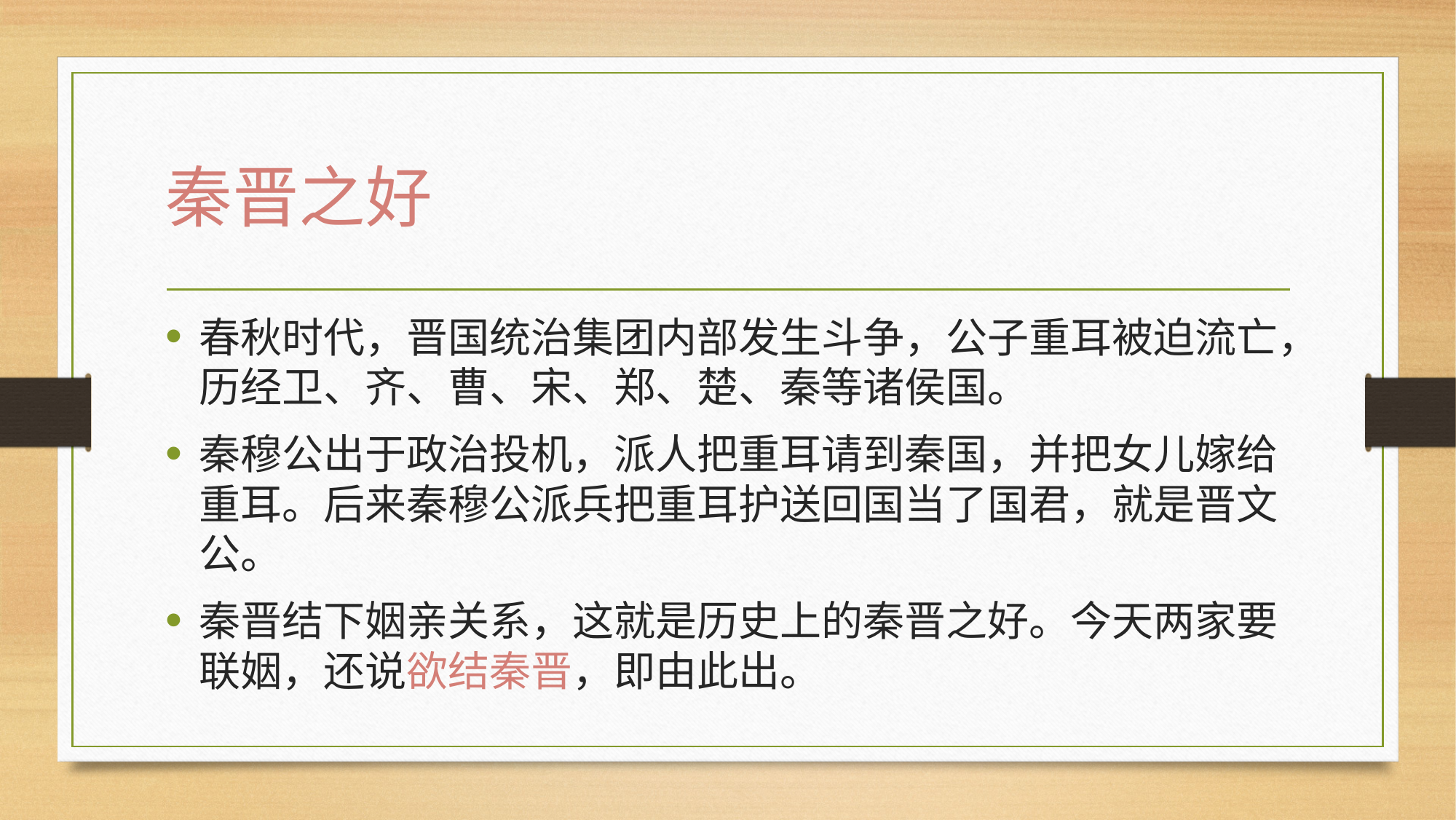

# 秦晋之好
春秋时代，晋国统治集团内部发生斗争，公子重耳被迫流亡，历经卫、齐、曹、宋、郑、楚、秦等诸侯国。
秦穆公出于政治投机，派人把重耳请到秦国，并把女儿嫁给重耳。后来秦穆公派兵把重耳护送回国当了国君，就是晋文公。
秦晋结下姻亲关系，这就是历史上的秦晋之好。今天两家要联姻，还说欲结秦晋，即由此出。